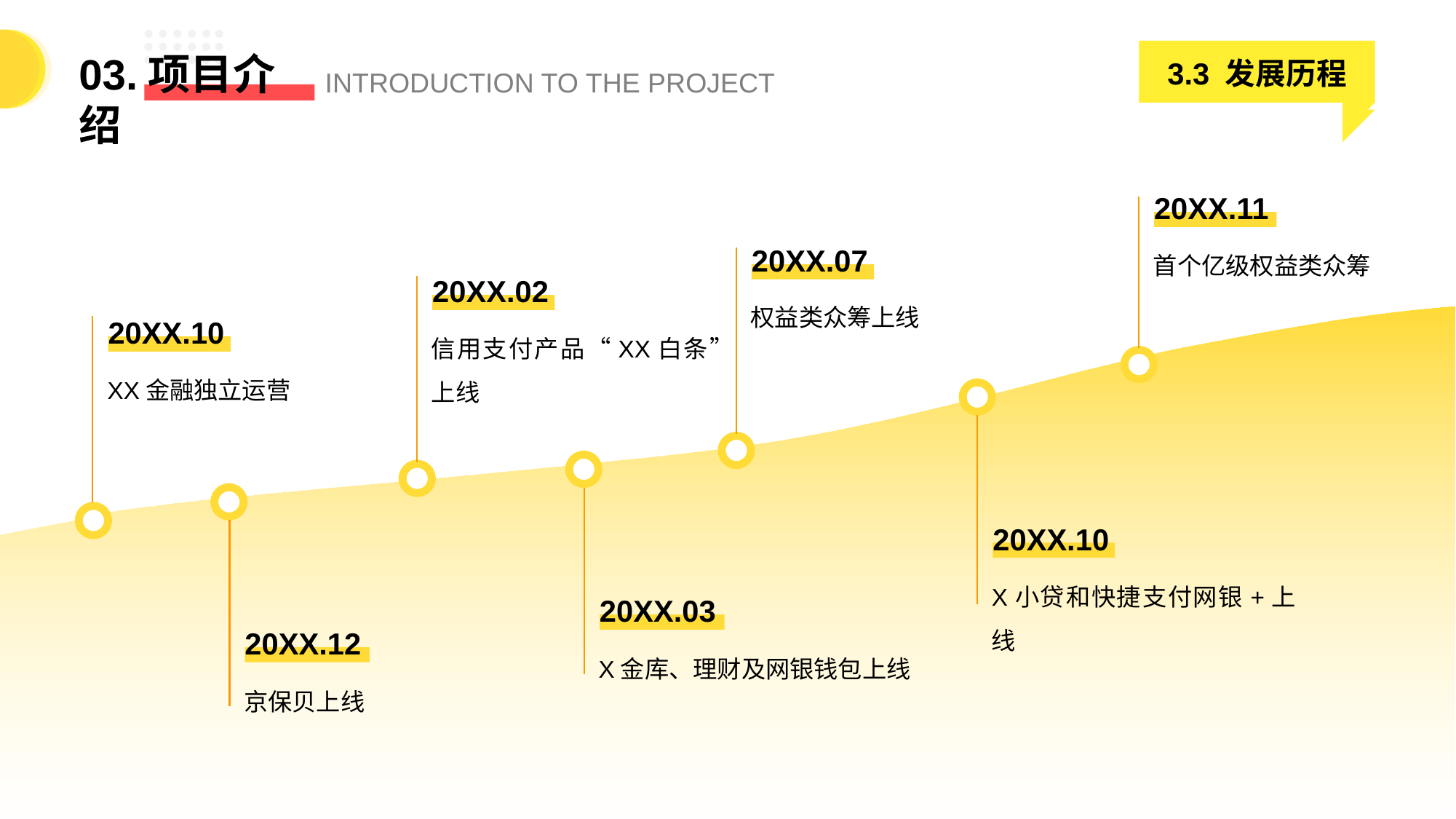

3.3 发展历程

03.项目介绍
INTRODUCTION TO THE PROJECT

20XX.11

首个亿级权益类众筹
20XX.07

20XX.02

权益类众筹上线

20XX.10

信用支付产品“XX白条”上线

XX金融独立运营

20XX.10

X小贷和快捷支付网银+上线
20XX.03

20XX.12
X金库、理财及网银钱包上线

京保贝上线